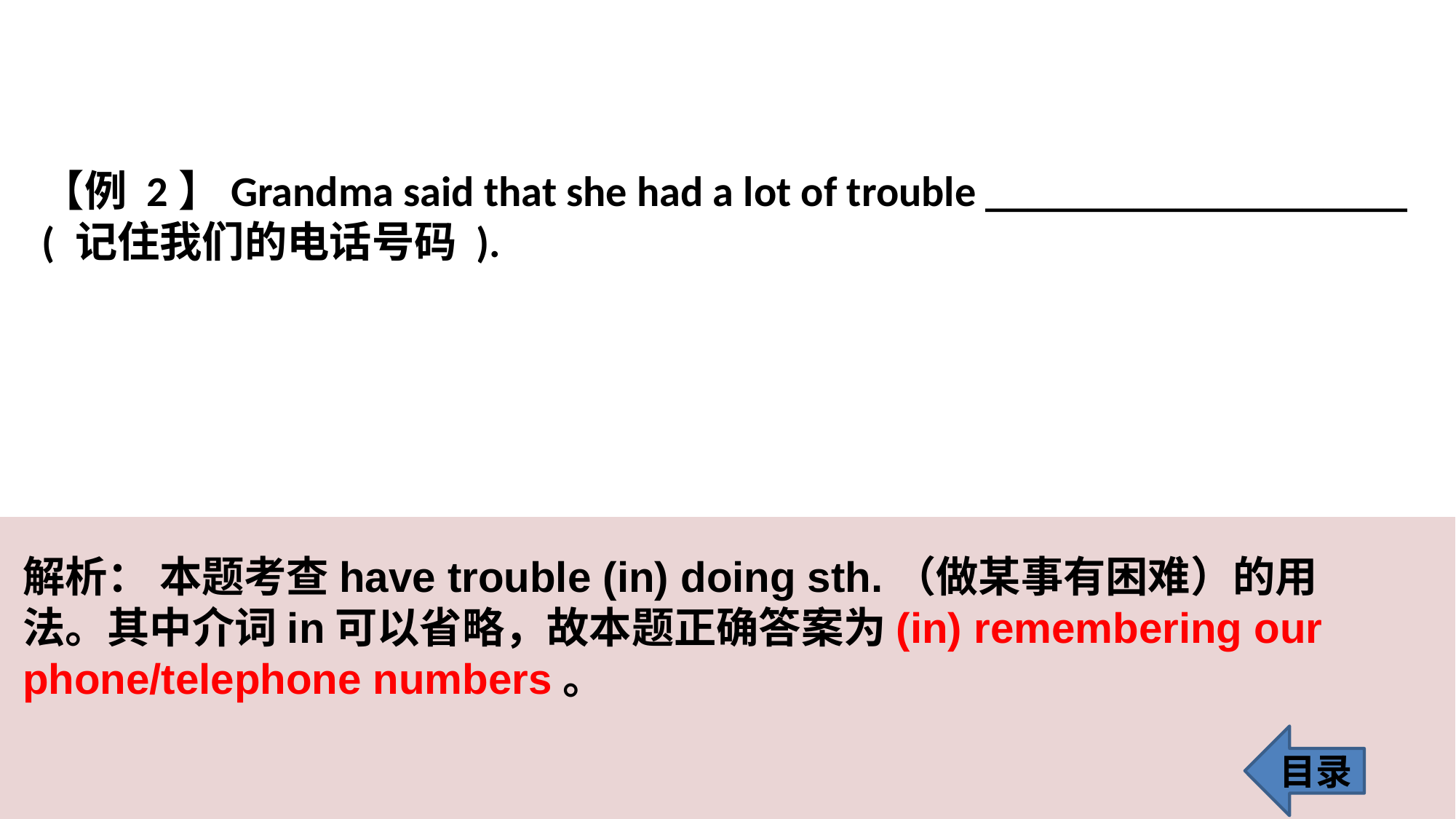

【例 2】Grandma said that she had a lot of trouble ____________________ ( 记住我们的电话号码 ).

解析： 本题考查have trouble (in) doing sth.（做某事有困难）的用法。其中介词in可以省略，故本题正确答案为(in) remembering our phone/telephone numbers。
目录
16